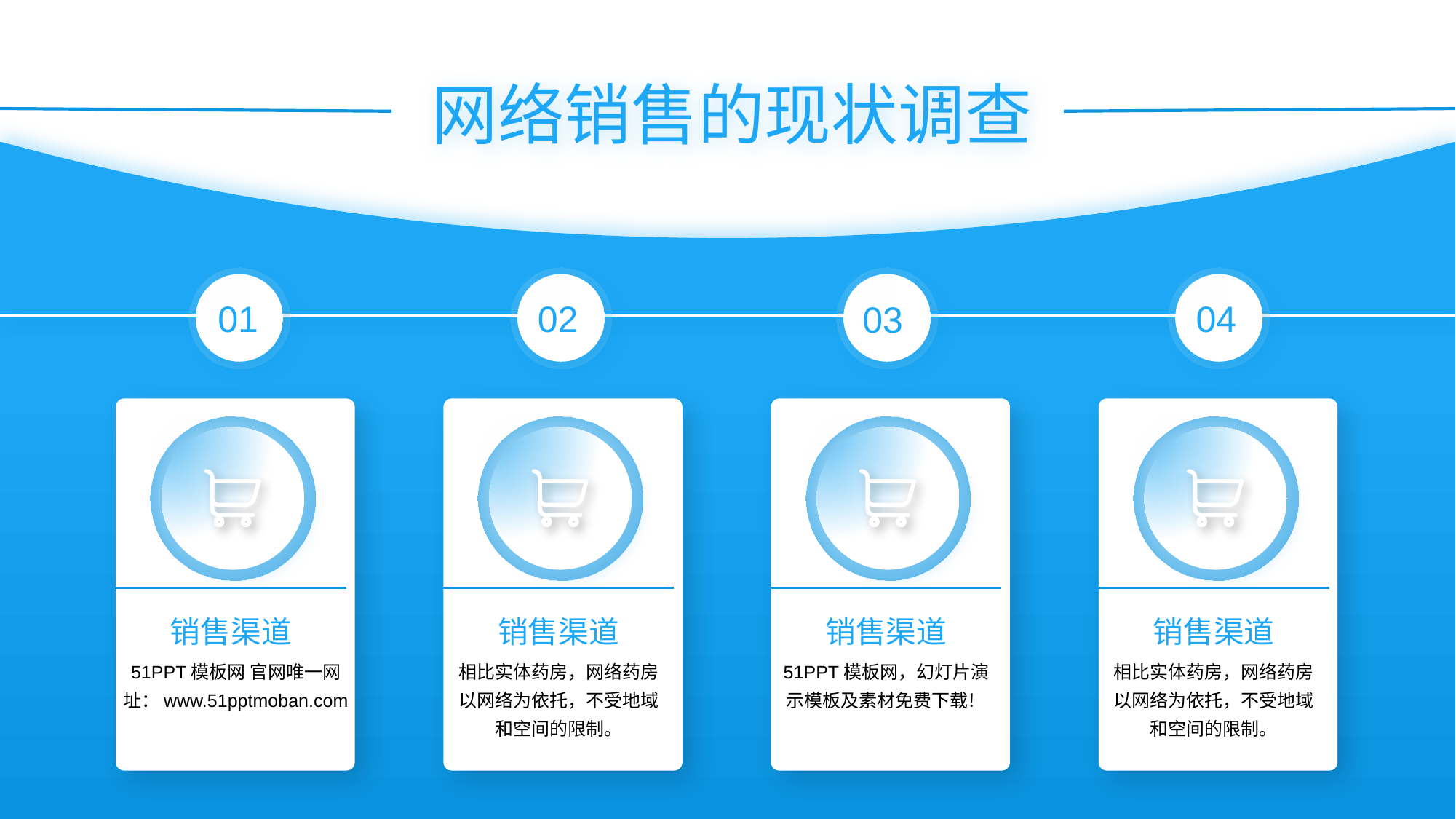

网络销售的现状调查

01

02

03

04

销售渠道
销售渠道
销售渠道
销售渠道
51PPT模板网 官网唯一网址：www.51pptmoban.com
相比实体药房，网络药房以网络为依托，不受地域和空间的限制。
51PPT模板网，幻灯片演示模板及素材免费下载！
相比实体药房，网络药房以网络为依托，不受地域和空间的限制。